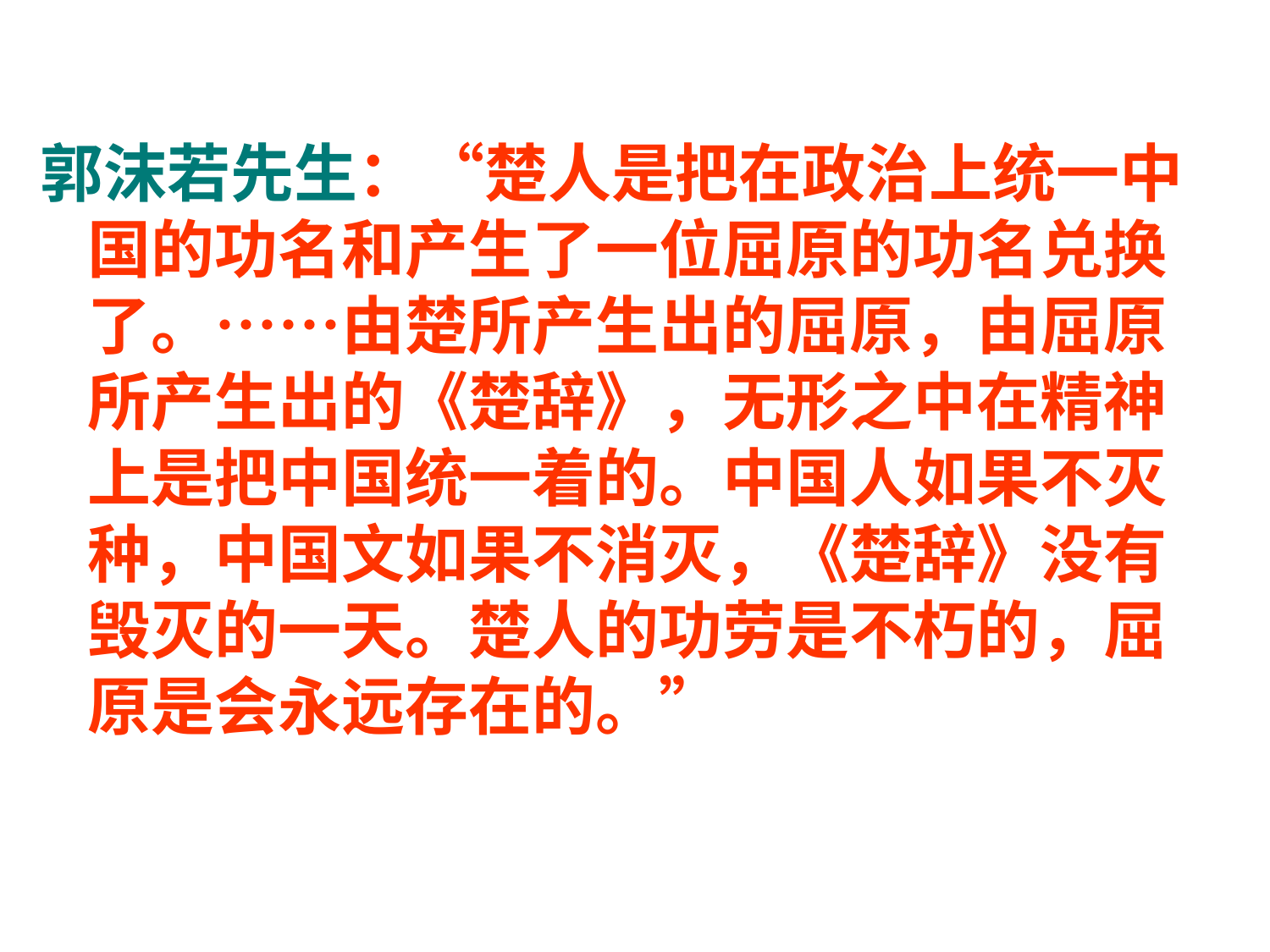

郭沫若先生：“楚人是把在政治上统一中国的功名和产生了一位屈原的功名兑换了。……由楚所产生出的屈原，由屈原所产生出的《楚辞》，无形之中在精神上是把中国统一着的。中国人如果不灭种，中国文如果不消灭，《楚辞》没有毁灭的一天。楚人的功劳是不朽的，屈原是会永远存在的。”